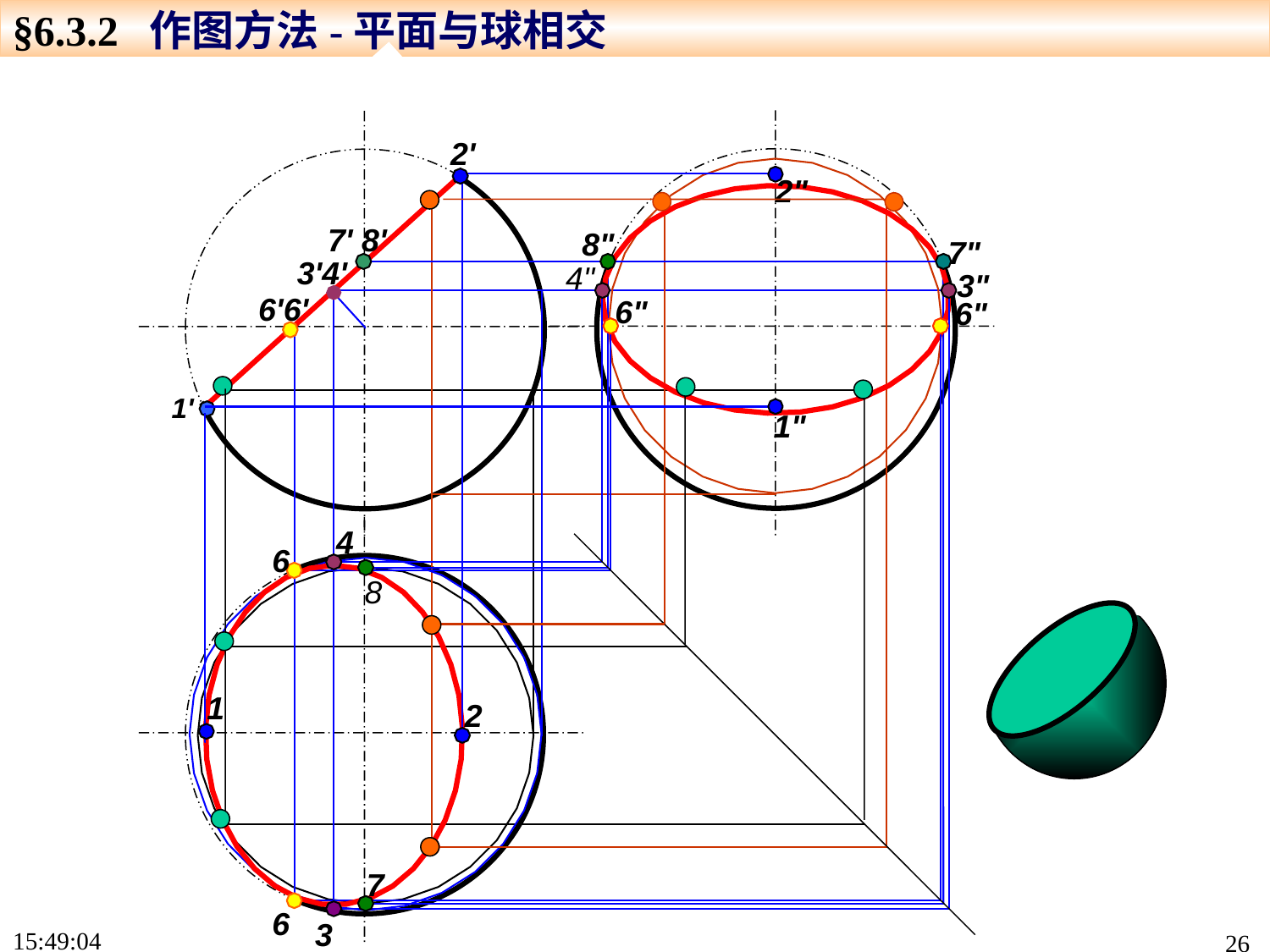

§6.3.2  作图方法-平面与球相交

2'

2"

2

7' 8'

8"
7"

3'4'

4"
3"

6'6'

4

3

6"
6"

6

6

1'

1"

1

8
7

15:49:04
26